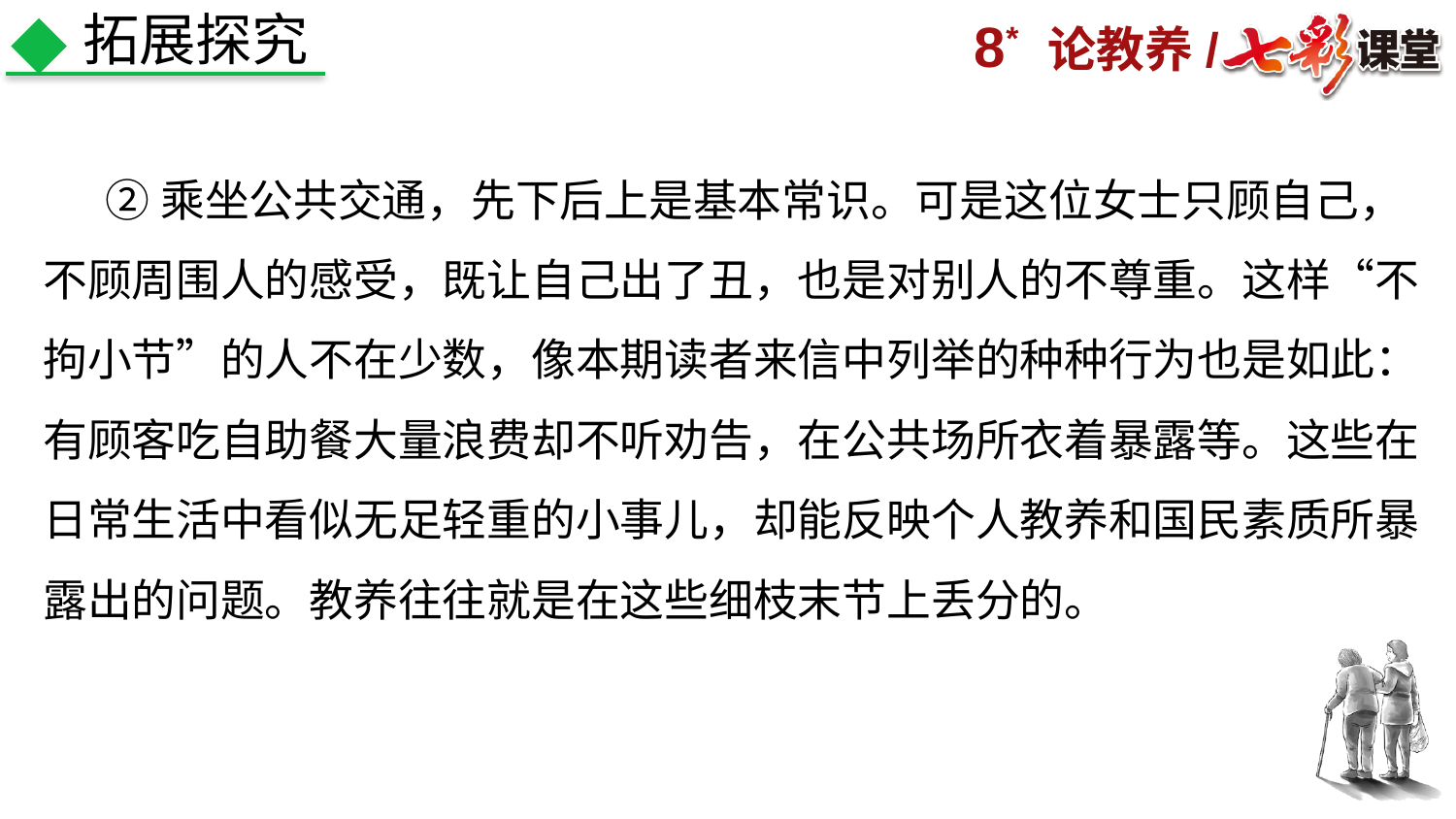

拓展探究

拓展阅读
  ②乘坐公共交通，先下后上是基本常识。可是这位女士只顾自己，不顾周围人的感受，既让自己出了丑，也是对别人的不尊重。这样“不拘小节”的人不在少数，像本期读者来信中列举的种种行为也是如此：有顾客吃自助餐大量浪费却不听劝告，在公共场所衣着暴露等。这些在日常生活中看似无足轻重的小事儿，却能反映个人教养和国民素质所暴露出的问题。教养往往就是在这些细枝末节上丢分的。